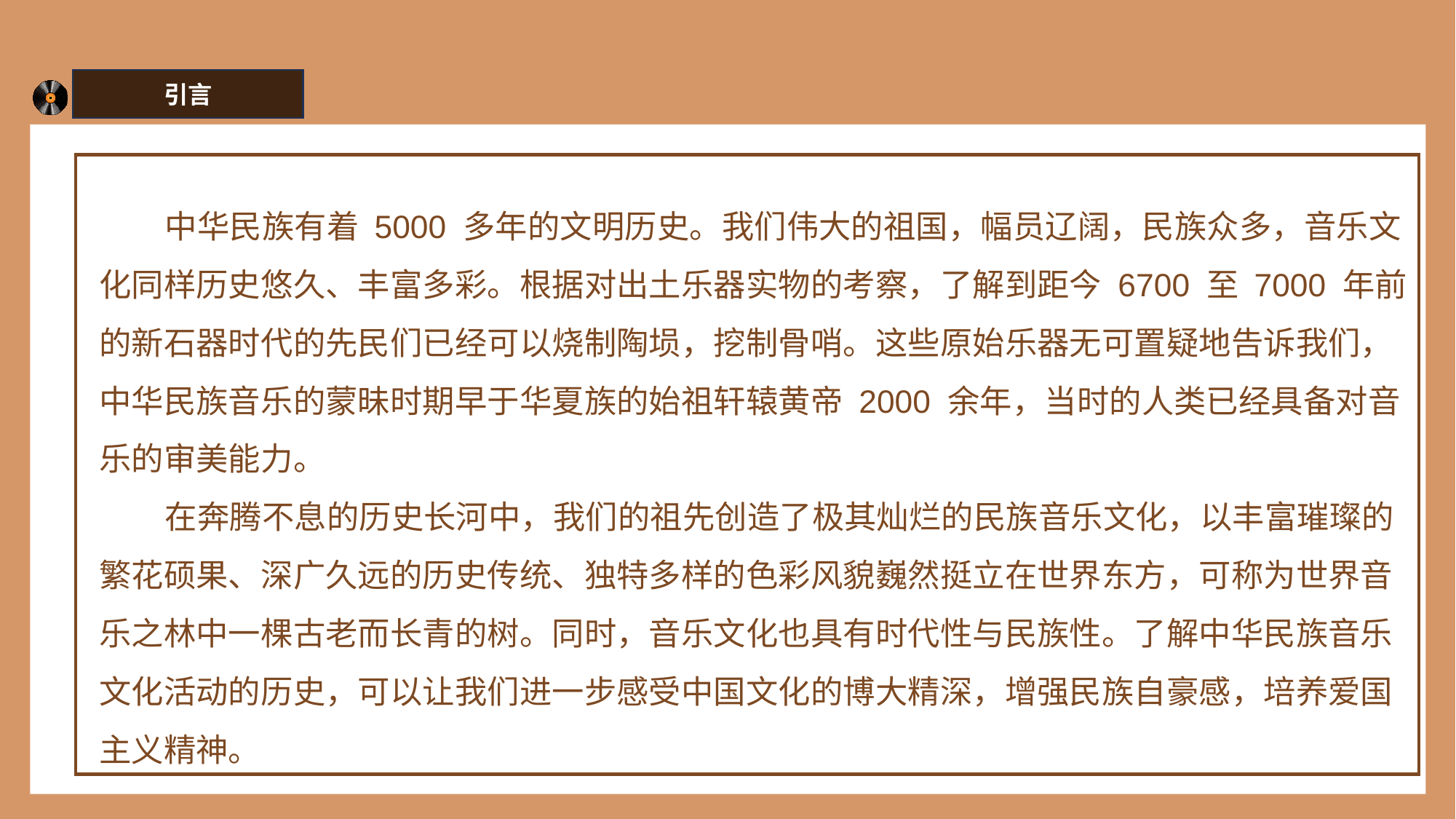

引言

        中华民族有着 5000 多年的文明历史。我们伟大的祖国，幅员辽阔，民族众多，音乐文化同样历史悠久、丰富多彩。根据对出土乐器实物的考察，了解到距今 6700 至 7000 年前的新石器时代的先民们已经可以烧制陶埙，挖制骨哨。这些原始乐器无可置疑地告诉我们，中华民族音乐的蒙昧时期早于华夏族的始祖轩辕黄帝 2000 余年，当时的人类已经具备对音乐的审美能力。
        在奔腾不息的历史长河中，我们的祖先创造了极其灿烂的民族音乐文化，以丰富璀璨的繁花硕果、深广久远的历史传统、独特多样的色彩风貌巍然挺立在世界东方，可称为世界音乐之林中一棵古老而长青的树。同时，音乐文化也具有时代性与民族性。了解中华民族音乐文化活动的历史，可以让我们进一步感受中国文化的博大精深，增强民族自豪感，培养爱国主义精神。